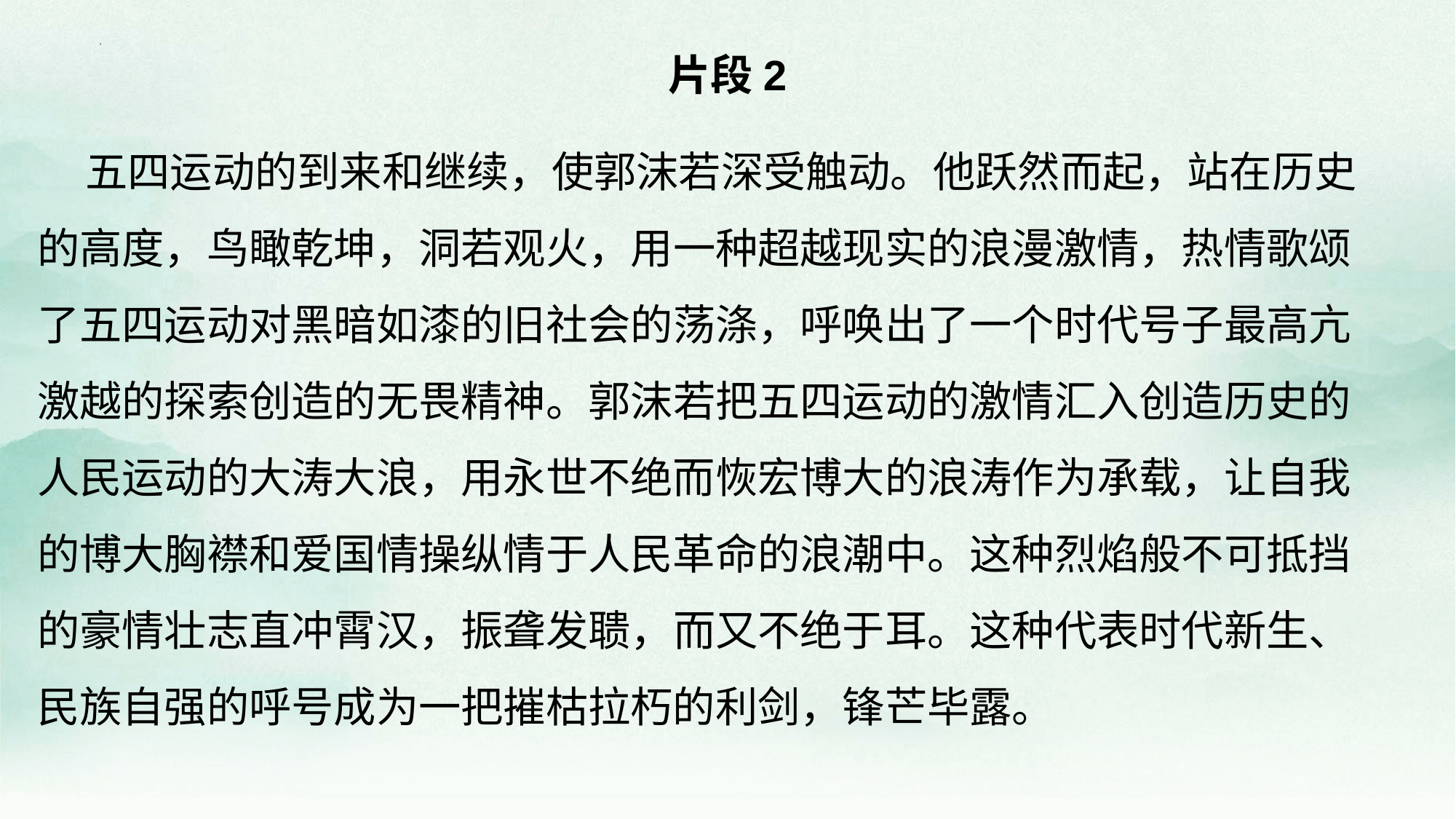

片段2
    五四运动的到来和继续，使郭沫若深受触动。他跃然而起，站在历史的高度，鸟瞰乾坤，洞若观火，用一种超越现实的浪漫激情，热情歌颂了五四运动对黑暗如漆的旧社会的荡涤，呼唤出了一个时代号子最高亢激越的探索创造的无畏精神。郭沫若把五四运动的激情汇入创造历史的人民运动的大涛大浪，用永世不绝而恢宏博大的浪涛作为承载，让自我的博大胸襟和爱国情操纵情于人民革命的浪潮中。这种烈焰般不可抵挡的豪情壮志直冲霄汉，振聋发聩，而又不绝于耳。这种代表时代新生、民族自强的呼号成为一把摧枯拉朽的利剑，锋芒毕露。